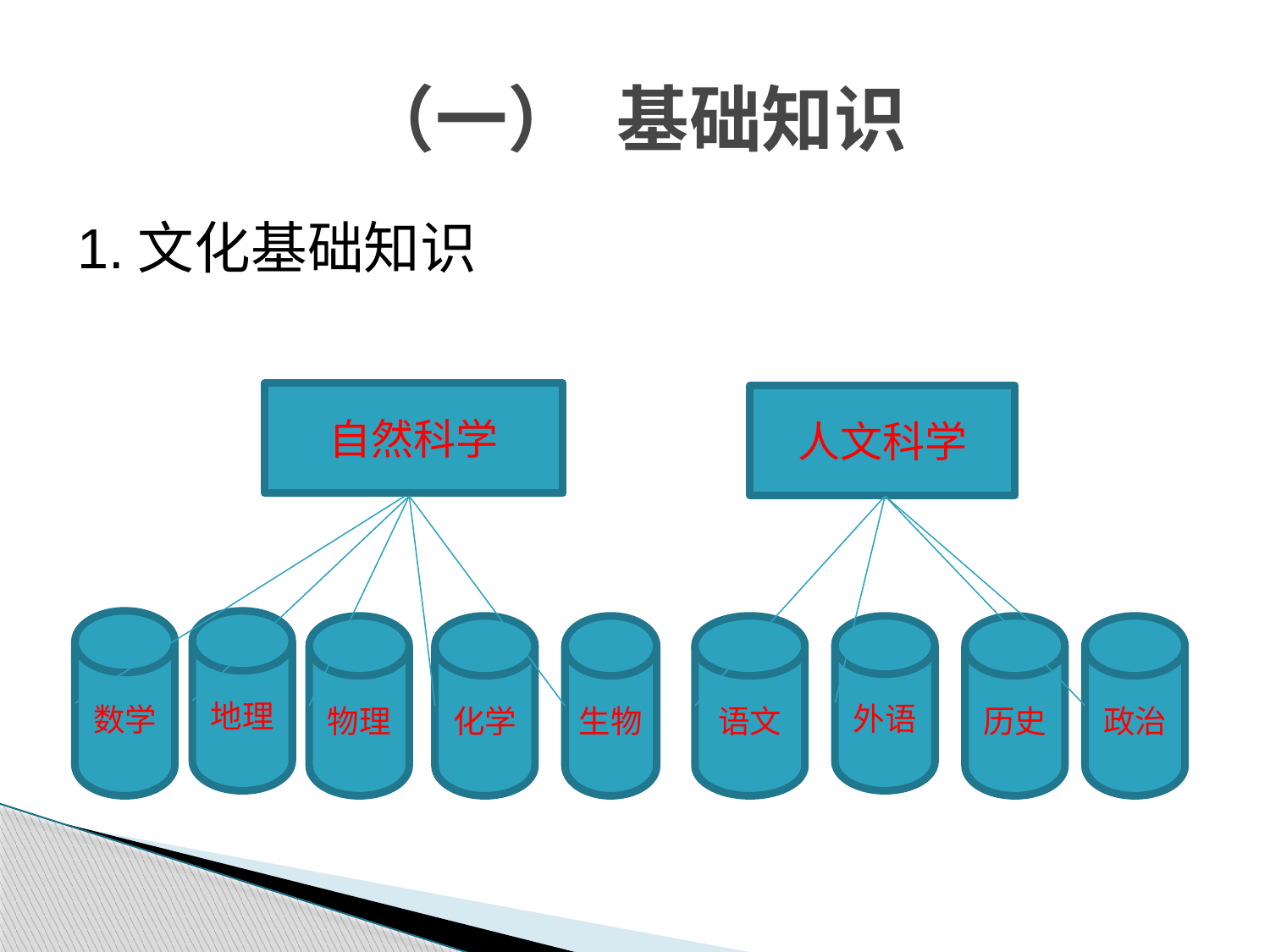

# （一）	基础知识
1.文化基础知识

自然科学
人文科学
数学
地理
物理
化学
生物
语文
外语
历史
政治